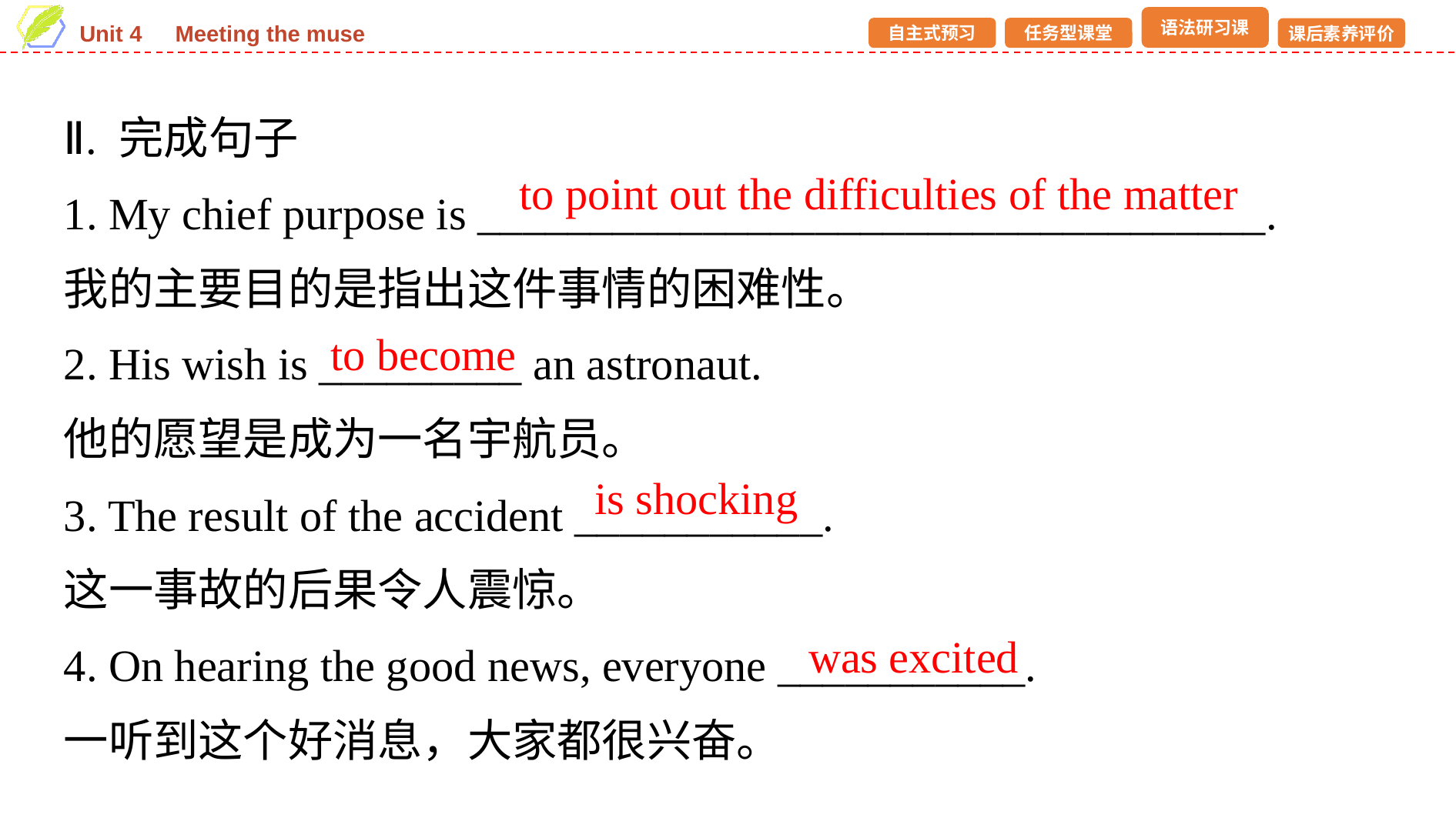

Ⅱ. 完成句子
1. My chief purpose is ___________________________________.
我的主要目的是指出这件事情的困难性。
2. His wish is _________ an astronaut.
他的愿望是成为一名宇航员。
3. The result of the accident ___________.
这一事故的后果令人震惊。
4. On hearing the good news, everyone ___________.
一听到这个好消息，大家都很兴奋。
to point out the difficulties of the matter
to become
is shocking
was excited